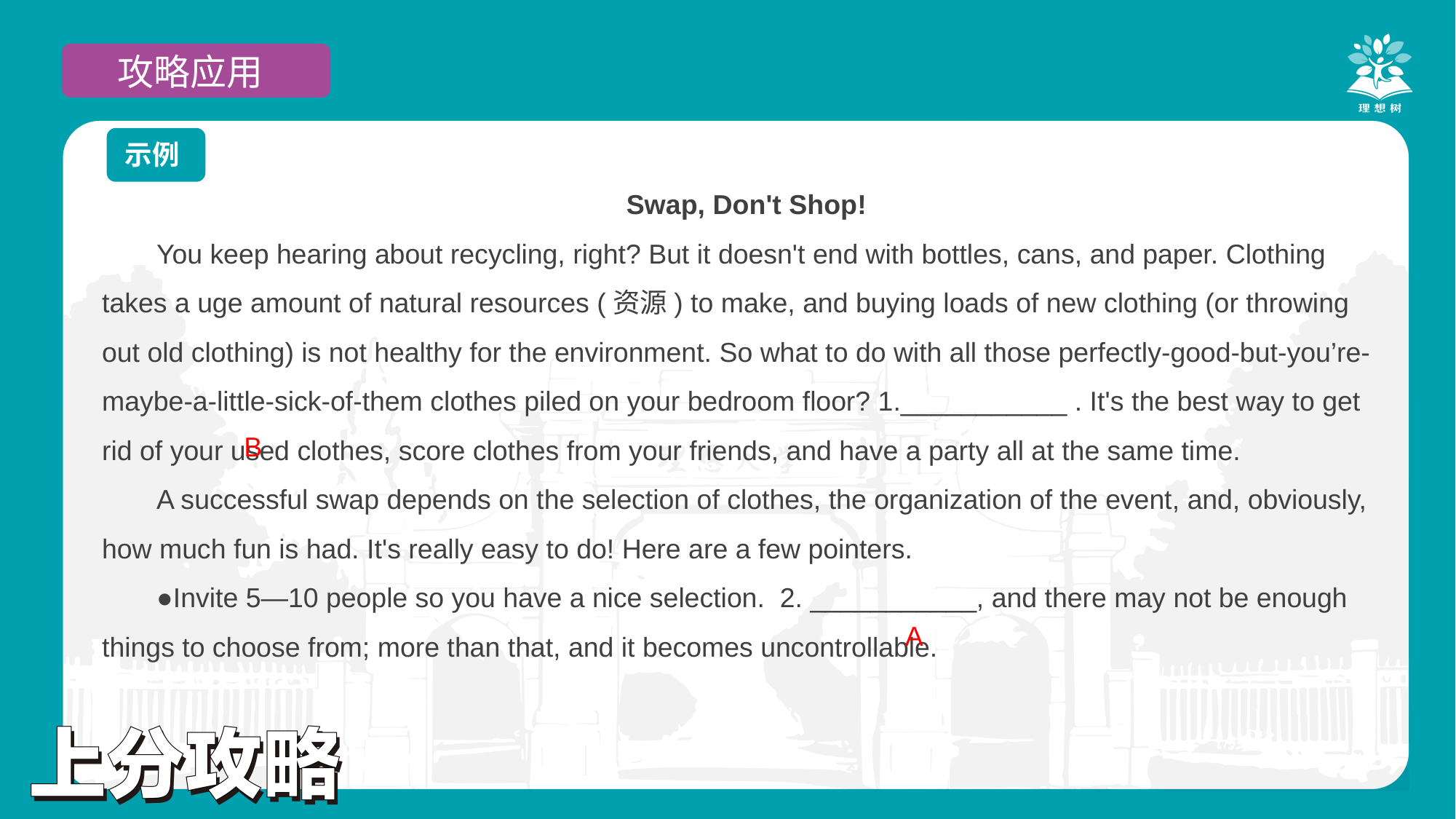

攻略应用

示例
Swap, Don't Shop!
You keep hearing about recycling, right? But it doesn't end with bottles, cans, and paper. Clothing takes a uge amount of natural resources (资源) to make, and buying loads of new clothing (or throwing out old clothing) is not healthy for the environment. So what to do with all those perfectly-good-but-you’re-maybe-a-little-sick-of-them clothes piled on your bedroom floor? 1.___________ . It's the best way to get rid of your used clothes, score clothes from your friends, and have a party all at the same time.
A successful swap depends on the selection of clothes, the organization of the event, and, obviously, how much fun is had. It's really easy to do! Here are a few pointers.
●Invite 5—10 people so you have a nice selection.  2. ___________, and there may not be enough things to choose from; more than that, and it becomes uncontrollable.

B
A